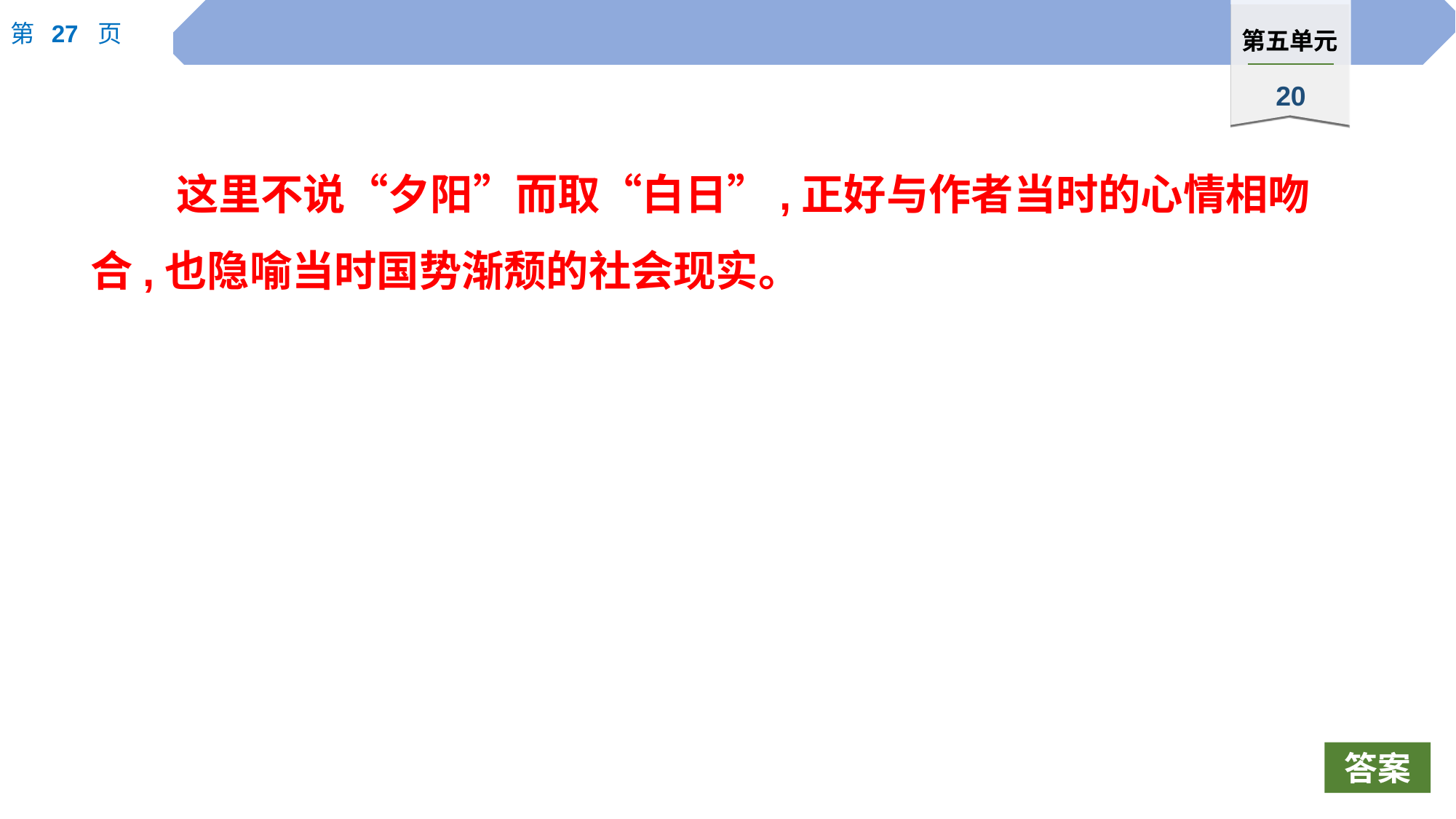

这里不说“夕阳”而取“白日”,正好与作者当时的心情相吻合,也隐喻当时国势渐颓的社会现实。
答案